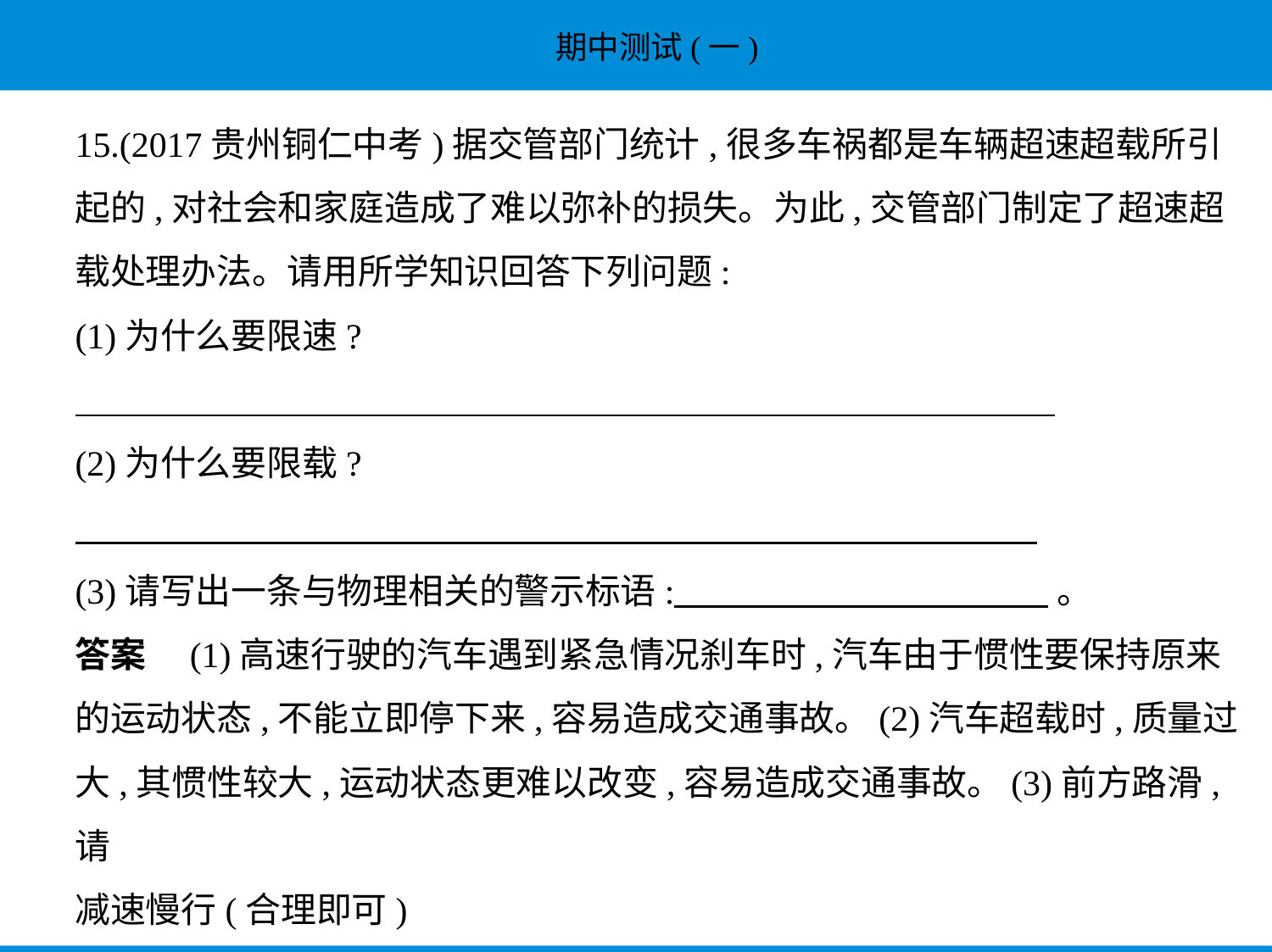

15.(2017贵州铜仁中考)据交管部门统计,很多车祸都是车辆超速超载所引
起的,对社会和家庭造成了难以弥补的损失。为此,交管部门制定了超速超
载处理办法。请用所学知识回答下列问题:
(1)为什么要限速?

(2)为什么要限载?

(3)请写出一条与物理相关的警示标语:                                          。
答案　(1)高速行驶的汽车遇到紧急情况刹车时,汽车由于惯性要保持原来
的运动状态,不能立即停下来,容易造成交通事故。(2)汽车超载时,质量过
大,其惯性较大,运动状态更难以改变,容易造成交通事故。(3)前方路滑,请
减速慢行(合理即可)
提示    利用惯性及影响物体惯性大小的因素进行解答。